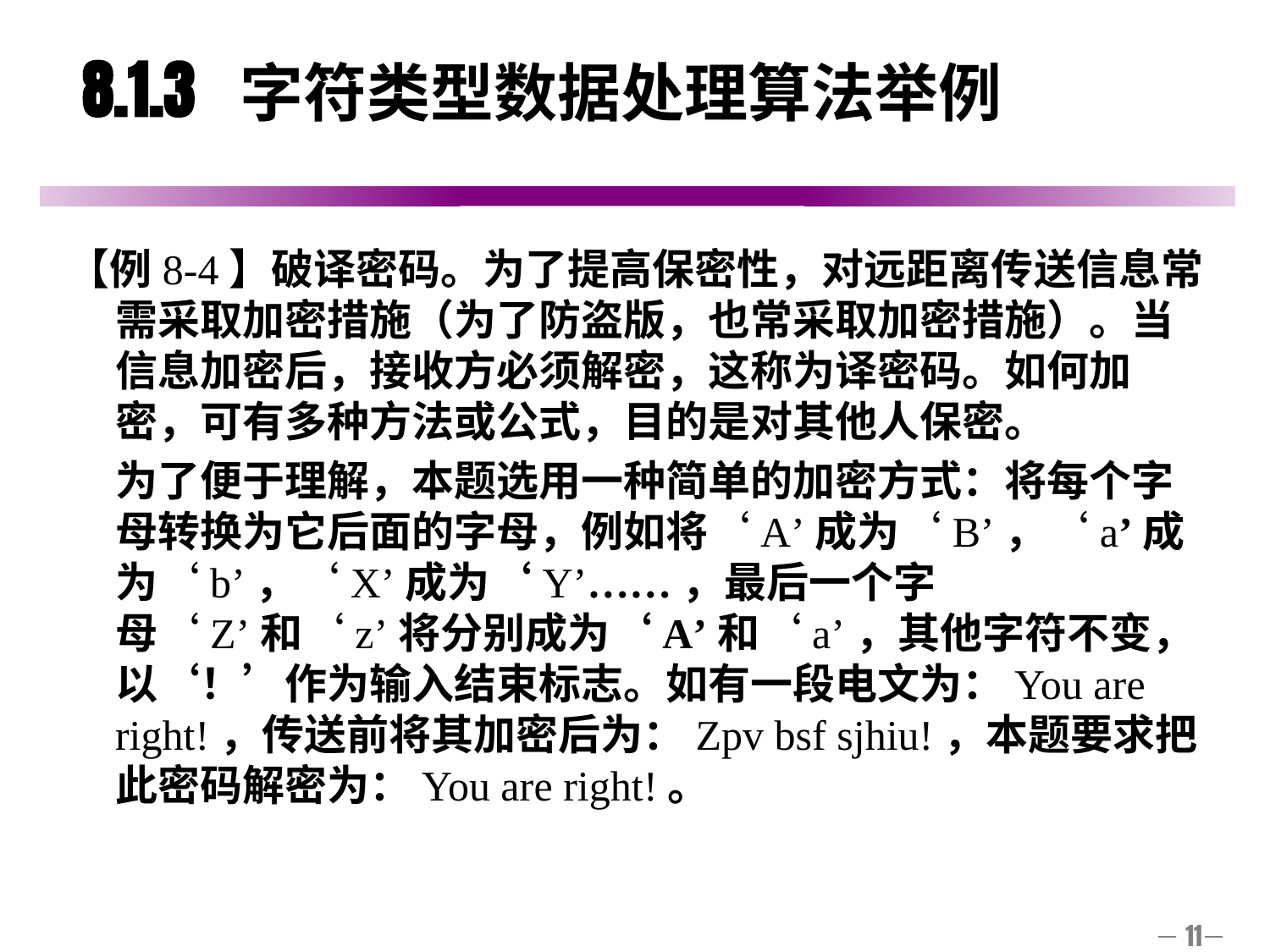

# 8.1.3  字符类型数据处理算法举例
【例8-4】破译密码。为了提高保密性，对远距离传送信息常需采取加密措施（为了防盗版，也常采取加密措施）。当信息加密后，接收方必须解密，这称为译密码。如何加密，可有多种方法或公式，目的是对其他人保密。
    为了便于理解，本题选用一种简单的加密方式：将每个字母转换为它后面的字母，例如将‘A’成为‘B’，‘a’成为‘b’，‘X’成为‘Y’……，最后一个字母‘Z’和‘z’将分别成为‘A’和‘a’，其他字符不变，以‘！’作为输入结束标志。如有一段电文为：You are right!，传送前将其加密后为：Zpv bsf sjhiu!，本题要求把此密码解密为：You are right!。
－11－